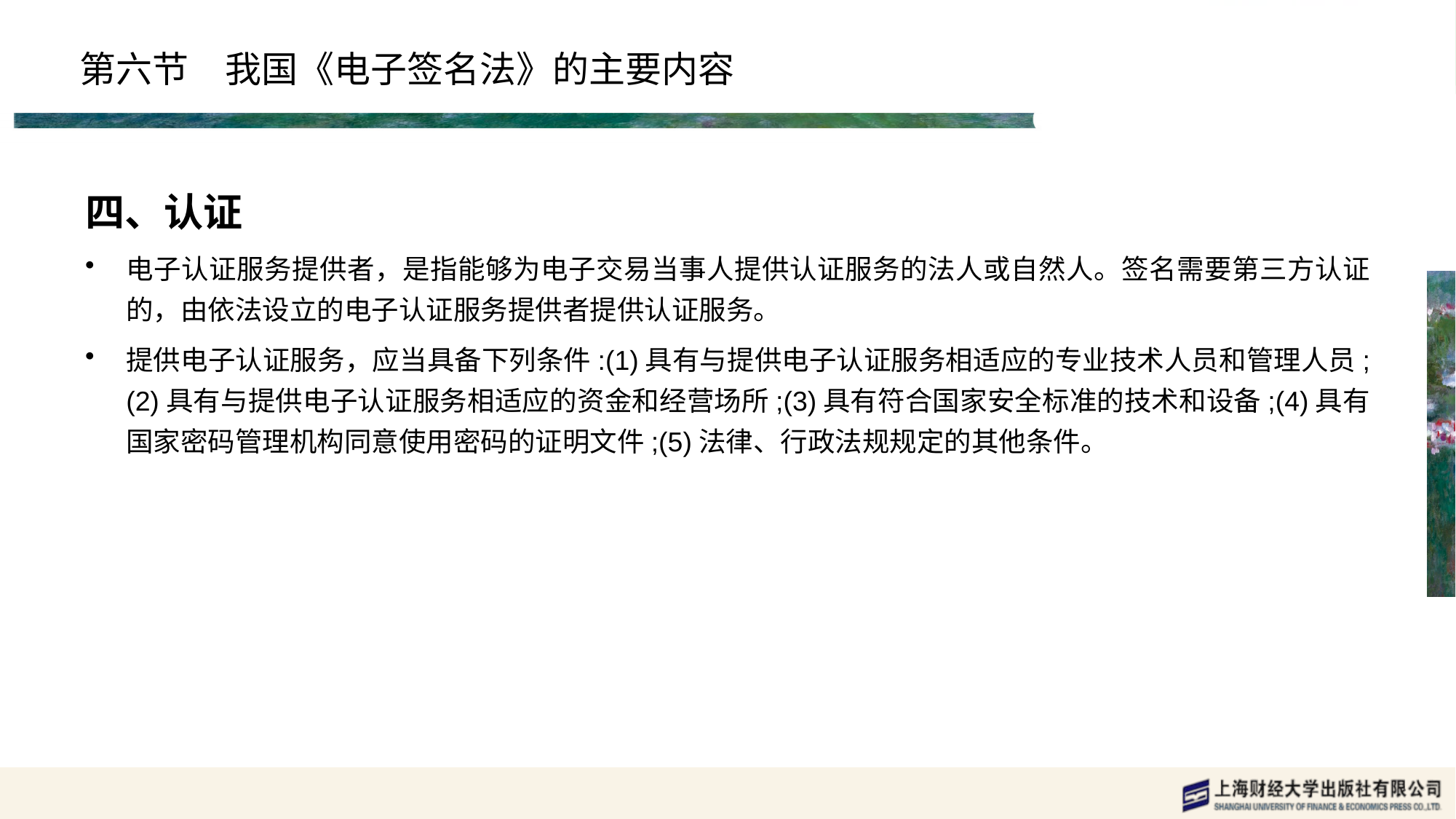

# 第六节　我国《电子签名法》的主要内容
四、认证
电子认证服务提供者，是指能够为电子交易当事人提供认证服务的法人或自然人。签名需要第三方认证的，由依法设立的电子认证服务提供者提供认证服务。
提供电子认证服务，应当具备下列条件:(1)具有与提供电子认证服务相适应的专业技术人员和管理人员;(2)具有与提供电子认证服务相适应的资金和经营场所;(3)具有符合国家安全标准的技术和设备;(4)具有国家密码管理机构同意使用密码的证明文件;(5)法律、行政法规规定的其他条件。